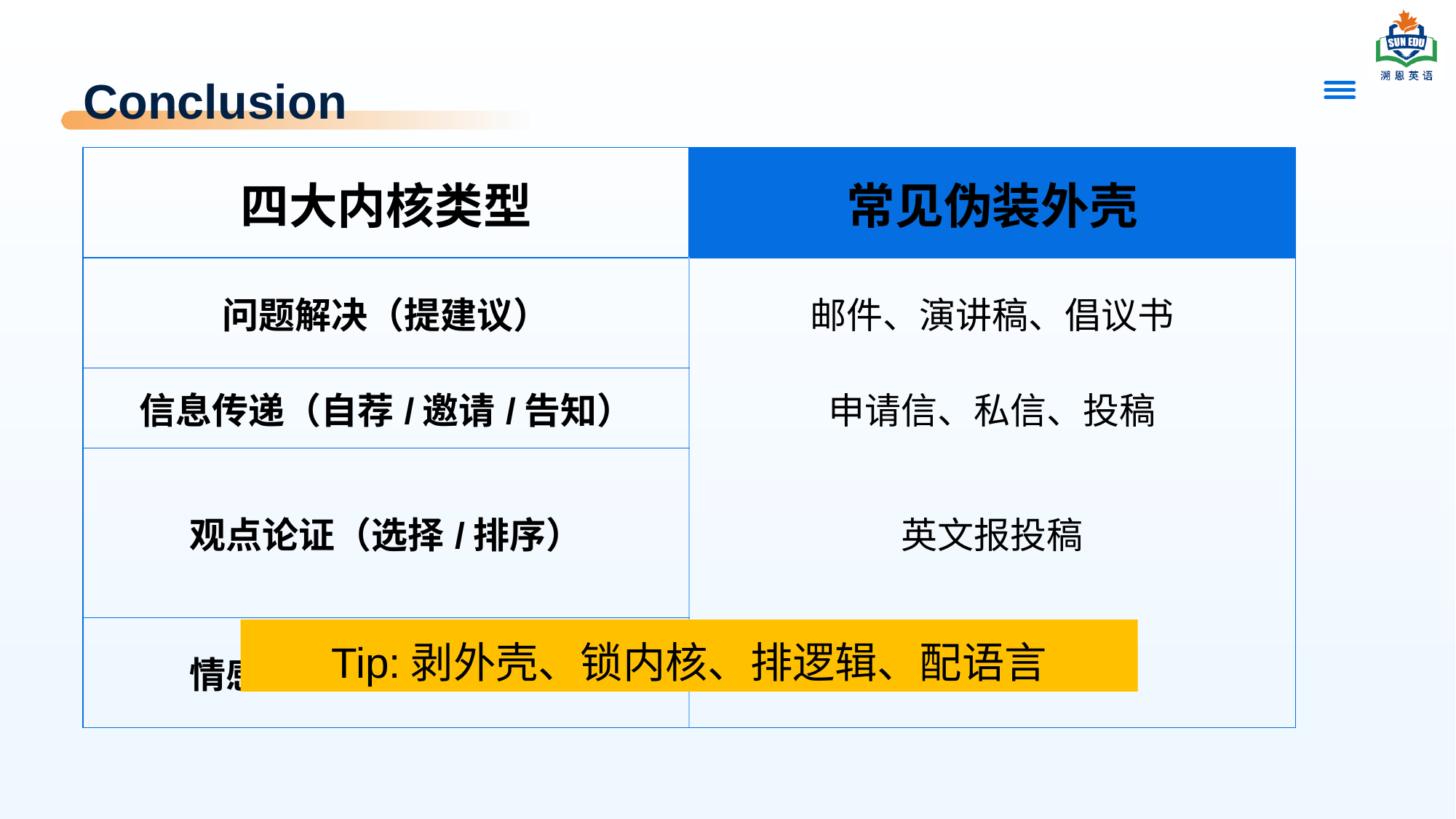

# Conclusion
| 四大内核类型 | 常见伪装外壳 |
| --- | --- |
| 问题解决（提建议） | 邮件、演讲稿、倡议书 |
| 信息传递（自荐/邀请/告知） | 申请信、私信、投稿 |
| 观点论证（选择/排序） | 英文报投稿 |
| 情感交流（感谢/道歉） | 私信、邮件回复 |

Tip:剥外壳、锁内核、排逻辑、配语言